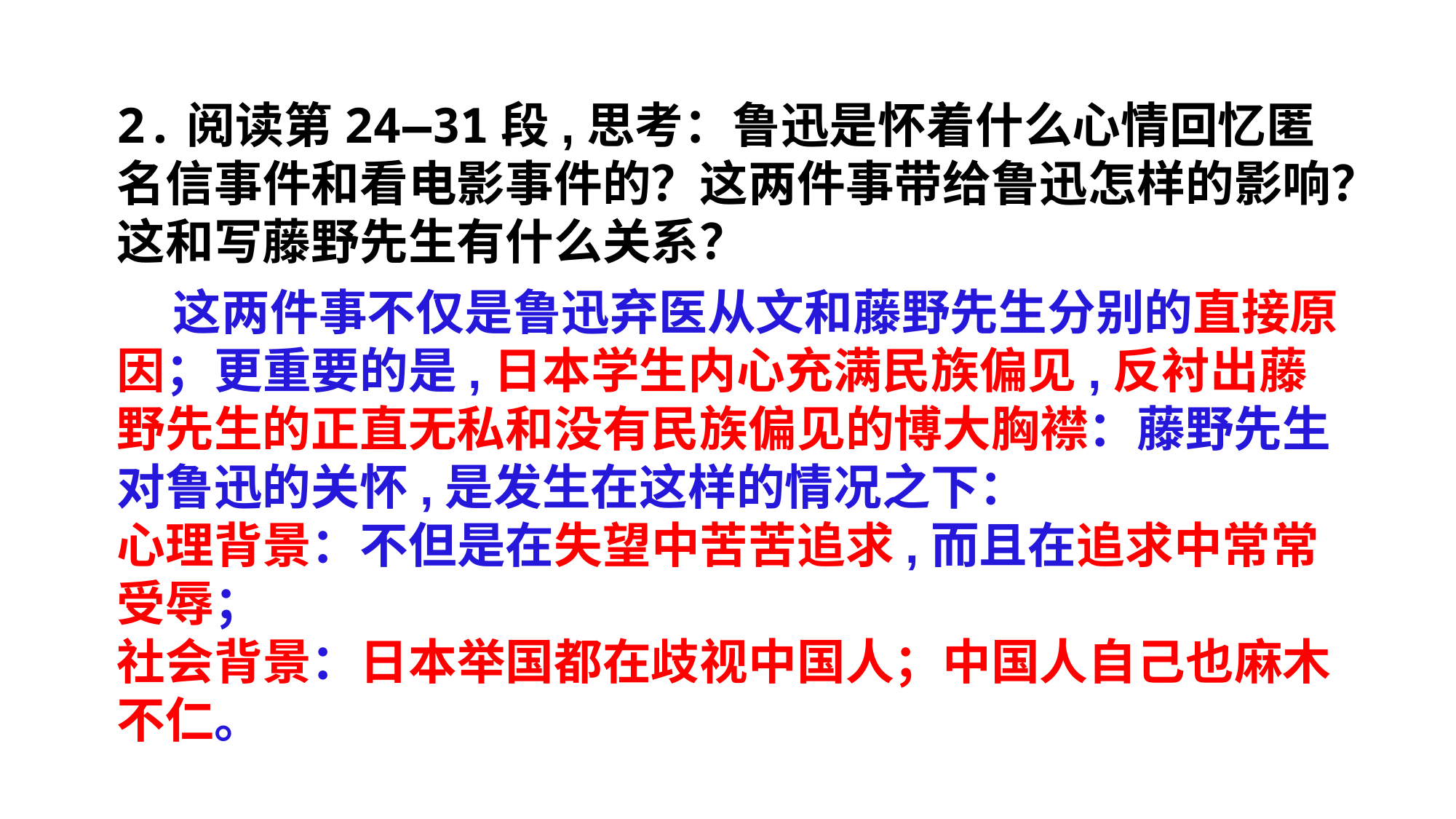

2.阅读第24—31段,思考：鲁迅是怀着什么心情回忆匿名信事件和看电影事件的？这两件事带给鲁迅怎样的影响？这和写藤野先生有什么关系？
    这两件事不仅是鲁迅弃医从文和藤野先生分别的直接原因；更重要的是,日本学生内心充满民族偏见,反衬出藤野先生的正直无私和没有民族偏见的博大胸襟：藤野先生对鲁迅的关怀,是发生在这样的情况之下：
心理背景：不但是在失望中苦苦追求,而且在追求中常常受辱；
社会背景：日本举国都在歧视中国人；中国人自己也麻木不仁。